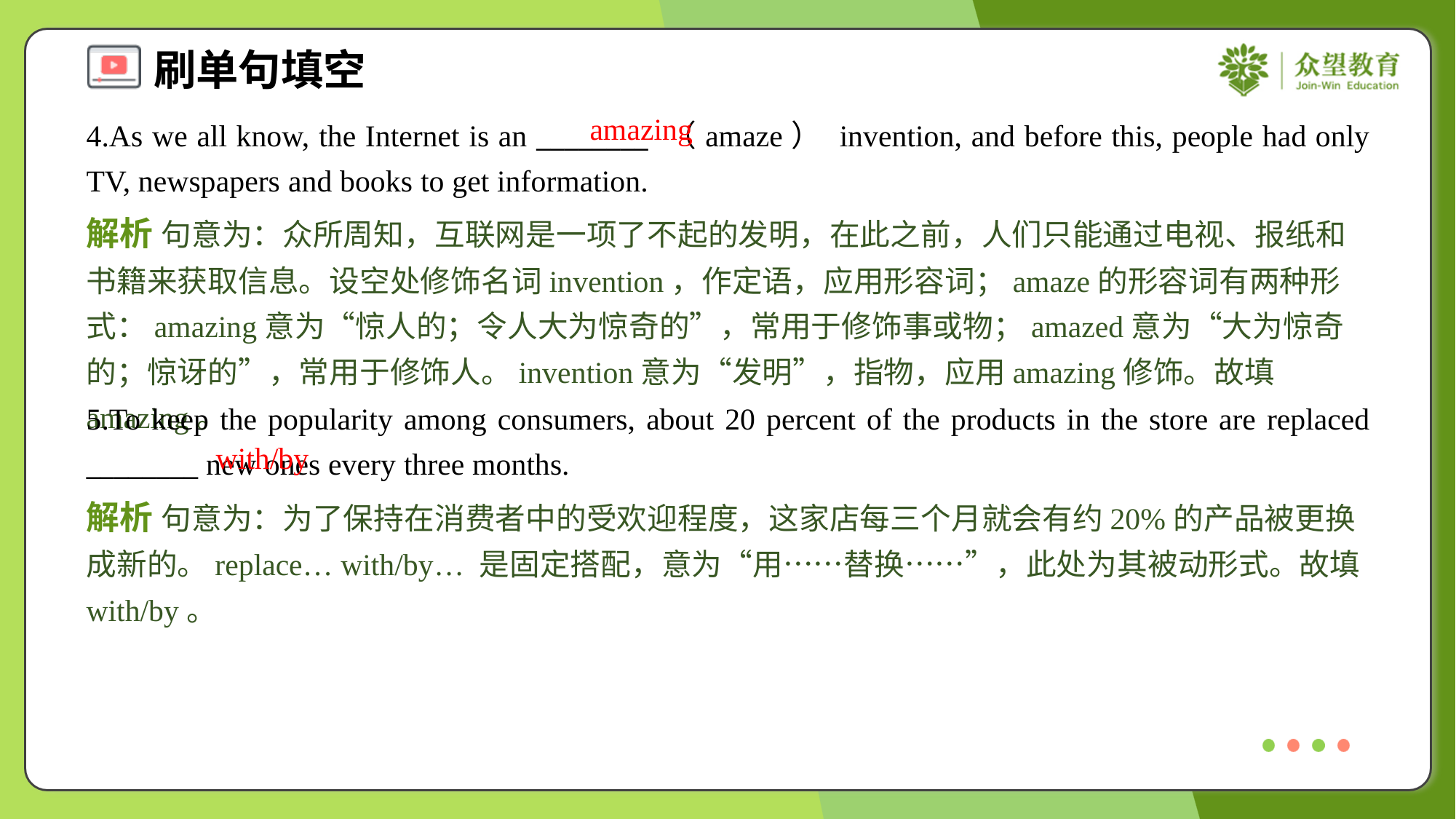

amazing
4.As we all know, the Internet is an ________ （amaze） invention, and before this, people had only TV, newspapers and books to get information.
解析 句意为：众所周知，互联网是一项了不起的发明，在此之前，人们只能通过电视、报纸和书籍来获取信息。设空处修饰名词invention，作定语，应用形容词；amaze的形容词有两种形式：amazing意为“惊人的；令人大为惊奇的”，常用于修饰事或物；amazed意为“大为惊奇的；惊讶的”，常用于修饰人。invention意为“发明”，指物，应用amazing修饰。故填amazing。
5.To keep the popularity among consumers, about 20 percent of the products in the store are replaced ________ new ones every three months.
with/by
解析 句意为：为了保持在消费者中的受欢迎程度，这家店每三个月就会有约20%的产品被更换成新的。replace… with/by… 是固定搭配，意为“用……替换……”，此处为其被动形式。故填with/by。